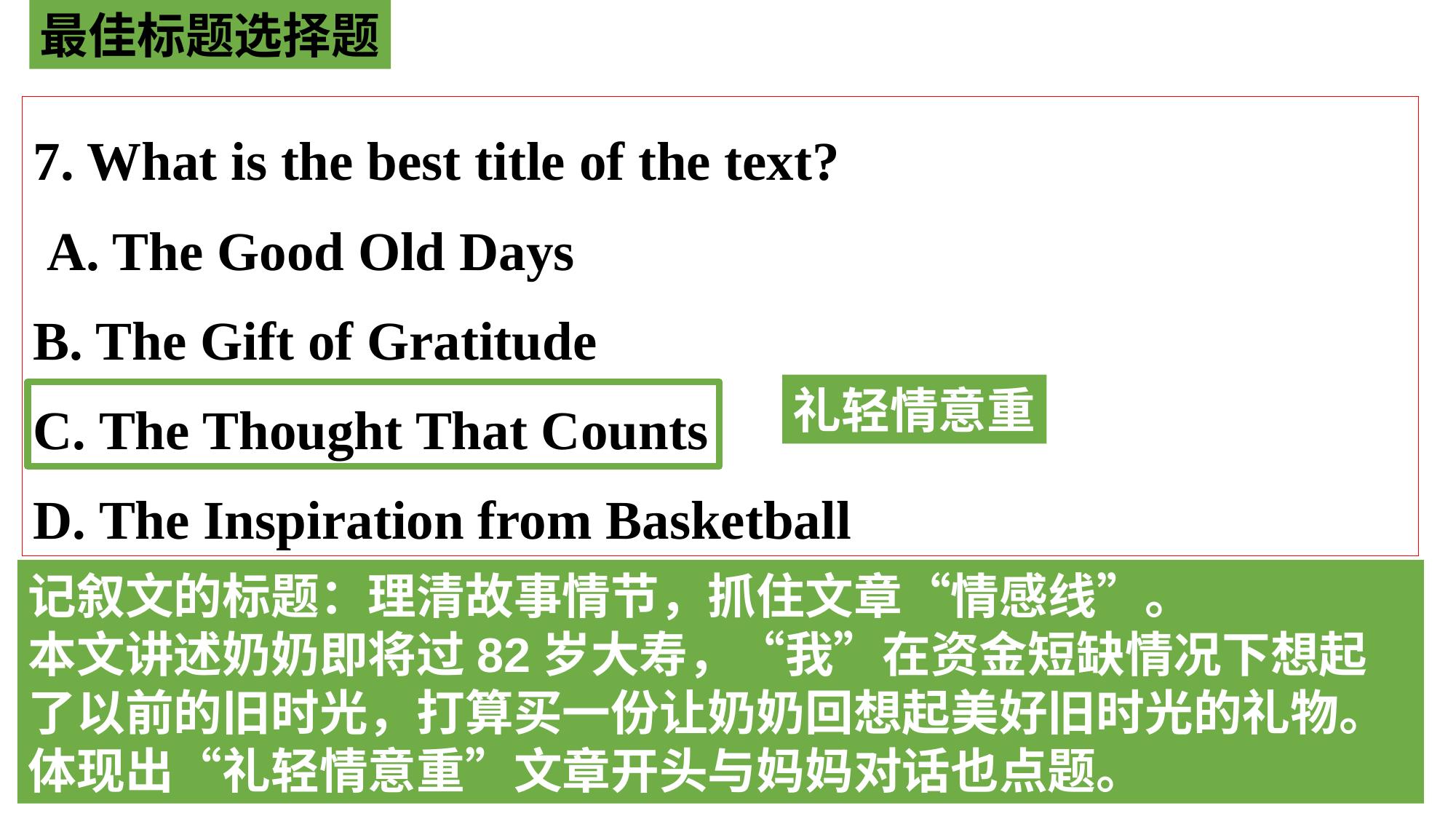

最佳标题选择题
7. What is the best title of the text?
 A. The Good Old Days
B. The Gift of Gratitude
C. The Thought That Counts
D. The Inspiration from Basketball
礼轻情意重

记叙文的标题：理清故事情节，抓住文章“情感线”。
本文讲述奶奶即将过82岁大寿，“我”在资金短缺情况下想起了以前的旧时光，打算买一份让奶奶回想起美好旧时光的礼物。体现出“礼轻情意重”文章开头与妈妈对话也点题。